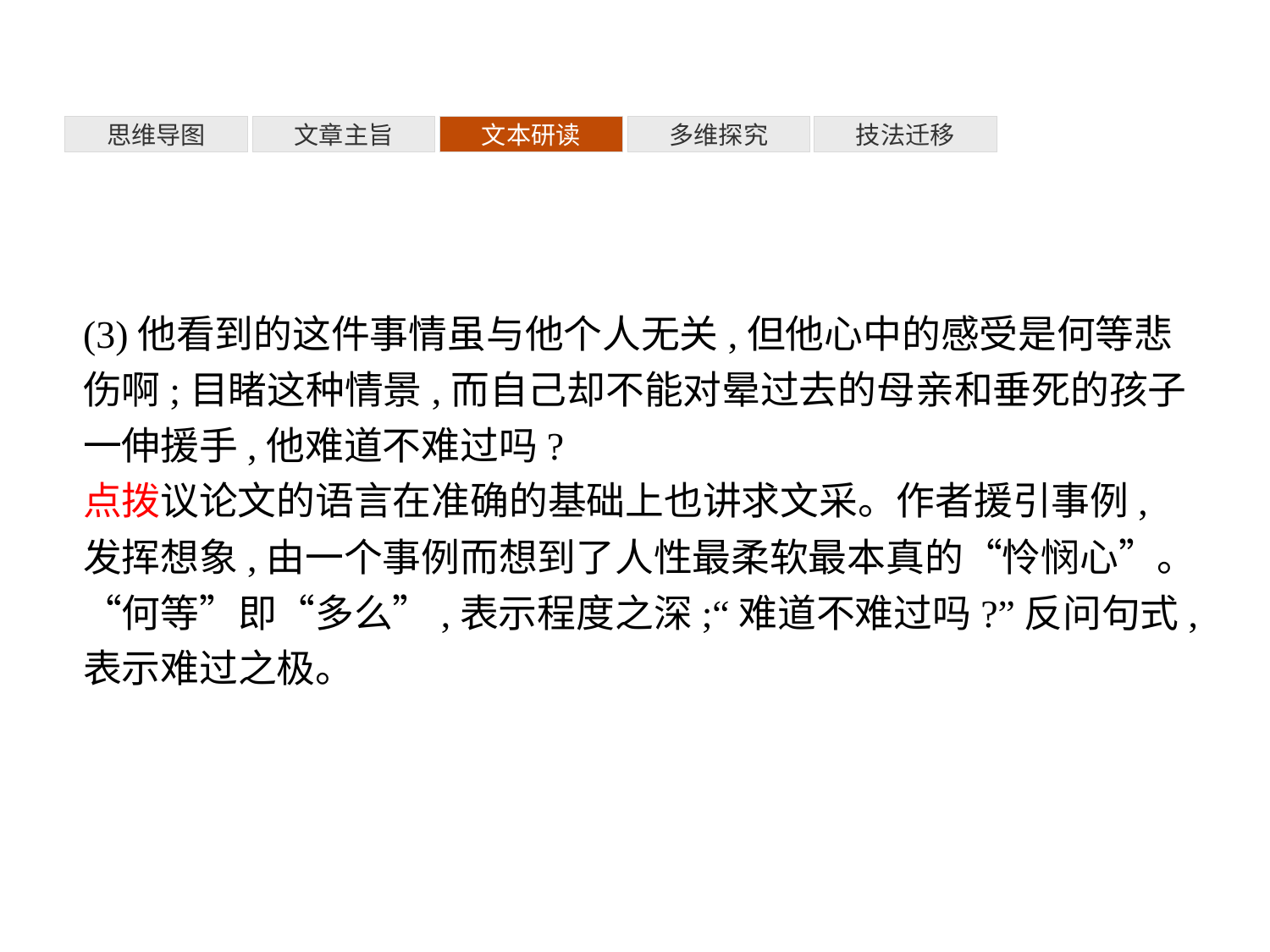

多维探究
思维导图
文章主旨
文本研读
技法迁移
(3)他看到的这件事情虽与他个人无关,但他心中的感受是何等悲伤啊;目睹这种情景,而自己却不能对晕过去的母亲和垂死的孩子一伸援手,他难道不难过吗?
点拨议论文的语言在准确的基础上也讲求文采。作者援引事例,发挥想象,由一个事例而想到了人性最柔软最本真的“怜悯心”。“何等”即“多么”,表示程度之深;“难道不难过吗?”反问句式,表示难过之极。